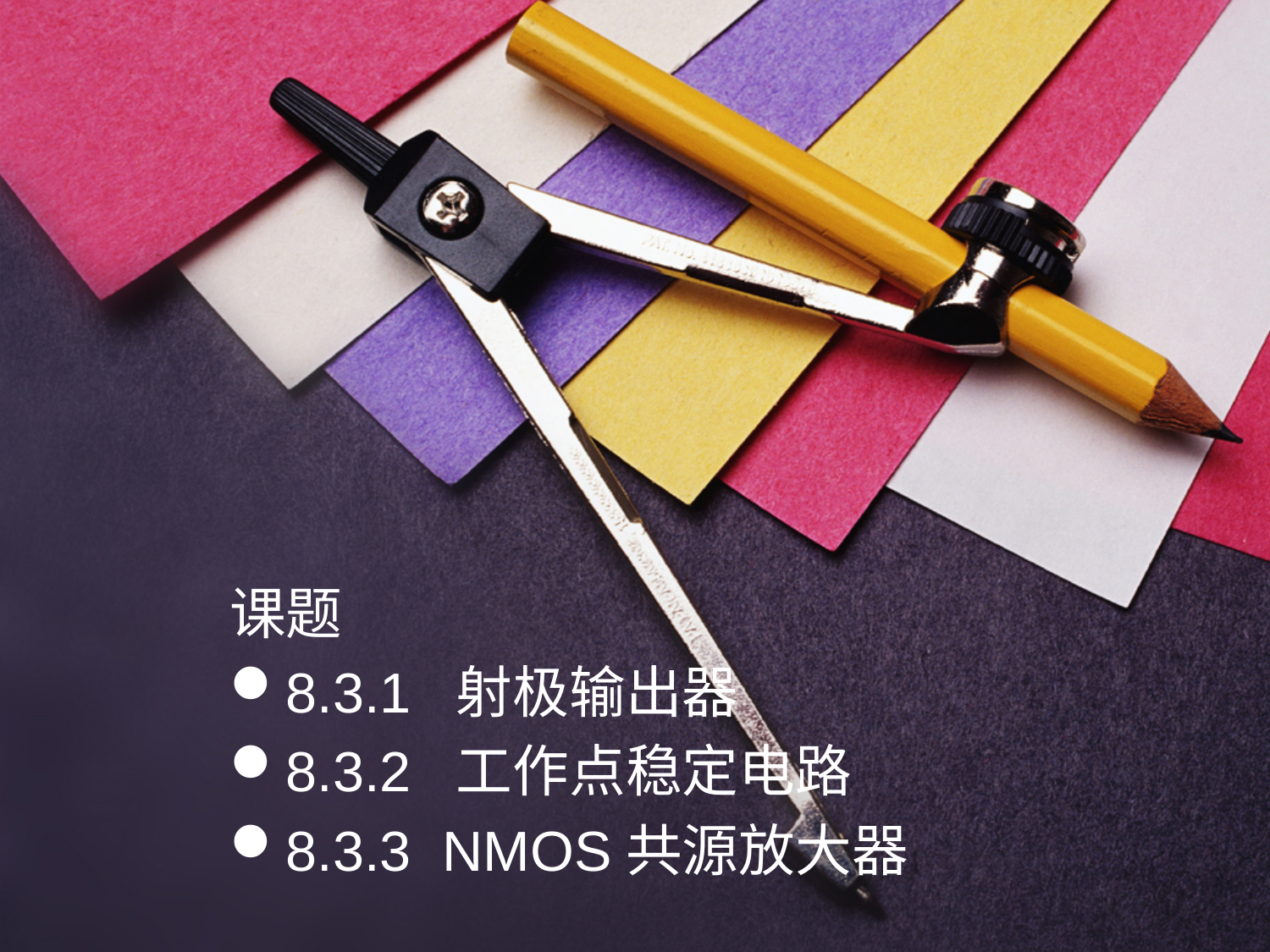

课题
8.3.1  射极输出器
8.3.2  工作点稳定电路
8.3.3  NMOS共源放大器